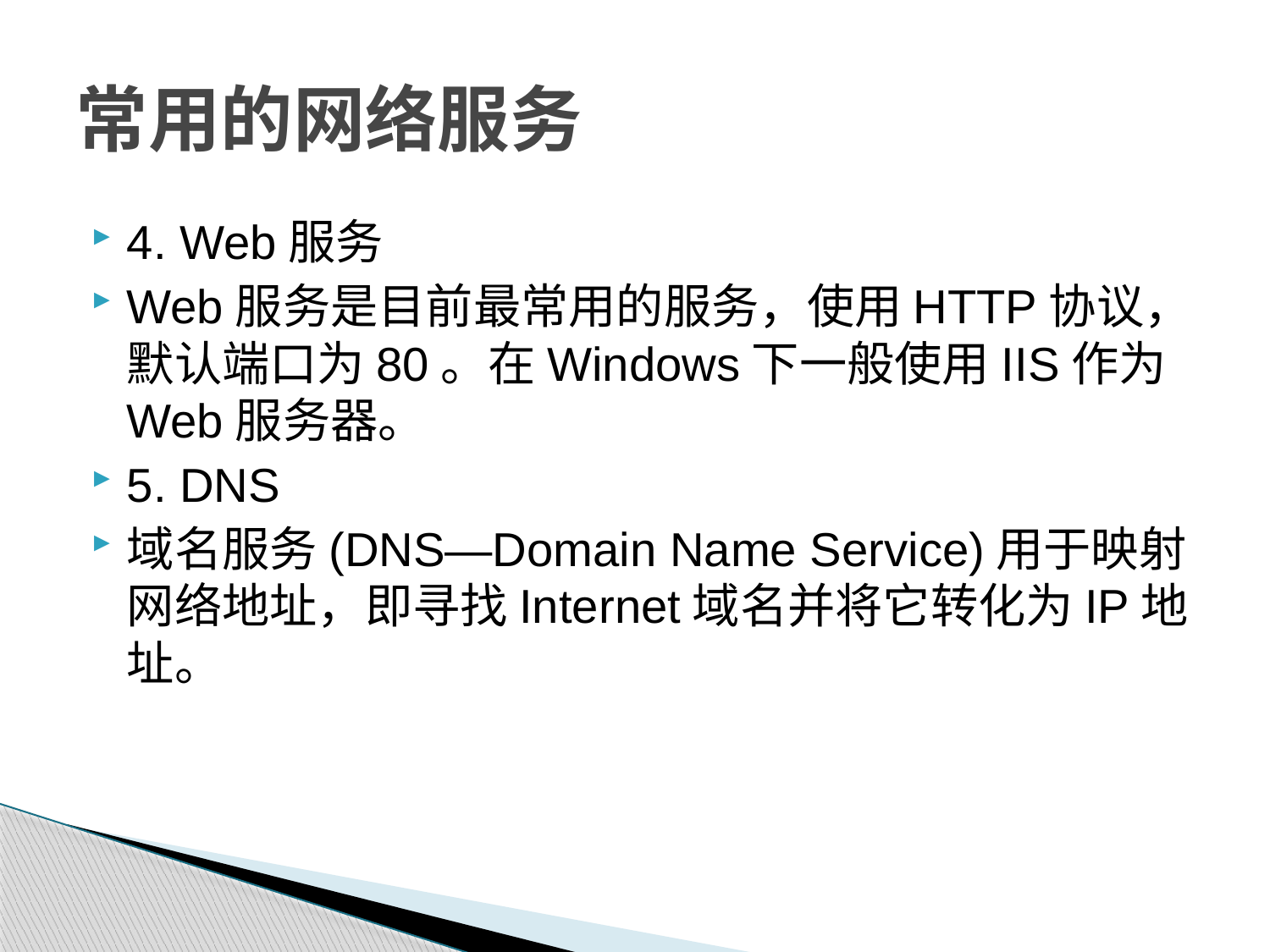

# 常用的网络服务
4. Web服务
Web服务是目前最常用的服务，使用HTTP协议，默认端口为80。在Windows下一般使用IIS作为Web服务器。
5. DNS
域名服务(DNS—Domain Name Service)用于映射网络地址，即寻找Internet域名并将它转化为IP地址。